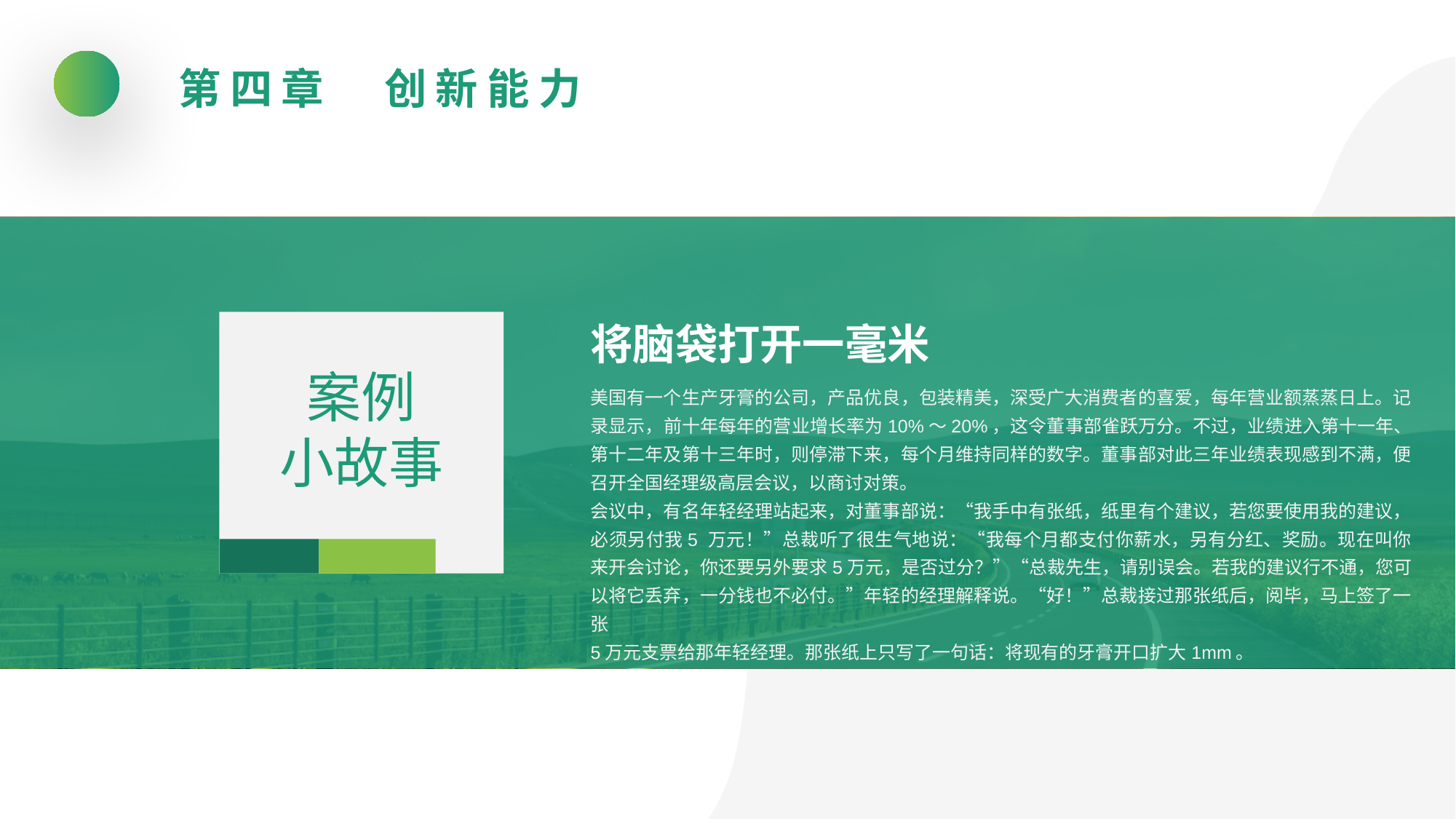

第四章　创新能力

将脑袋打开一毫米

案例
小故事

美国有一个生产牙膏的公司，产品优良，包装精美，深受广大消费者的喜爱，每年营业额蒸蒸日上。记录显示，前十年每年的营业增长率为10%～20%，这令董事部雀跃万分。不过，业绩进入第十一年、第十二年及第十三年时，则停滞下来，每个月维持同样的数字。董事部对此三年业绩表现感到不满，便召开全国经理级高层会议，以商讨对策。
会议中，有名年轻经理站起来，对董事部说：“我手中有张纸，纸里有个建议，若您要使用我的建议，必须另付我5 万元！”总裁听了很生气地说：“我每个月都支付你薪水，另有分红、奖励。现在叫你来开会讨论，你还要另外要求5万元，是否过分？”“总裁先生，请别误会。若我的建议行不通，您可以将它丢弃，一分钱也不必付。”年轻的经理解释说。“好！”总裁接过那张纸后，阅毕，马上签了一张
5万元支票给那年轻经理。那张纸上只写了一句话：将现有的牙膏开口扩大1mm。